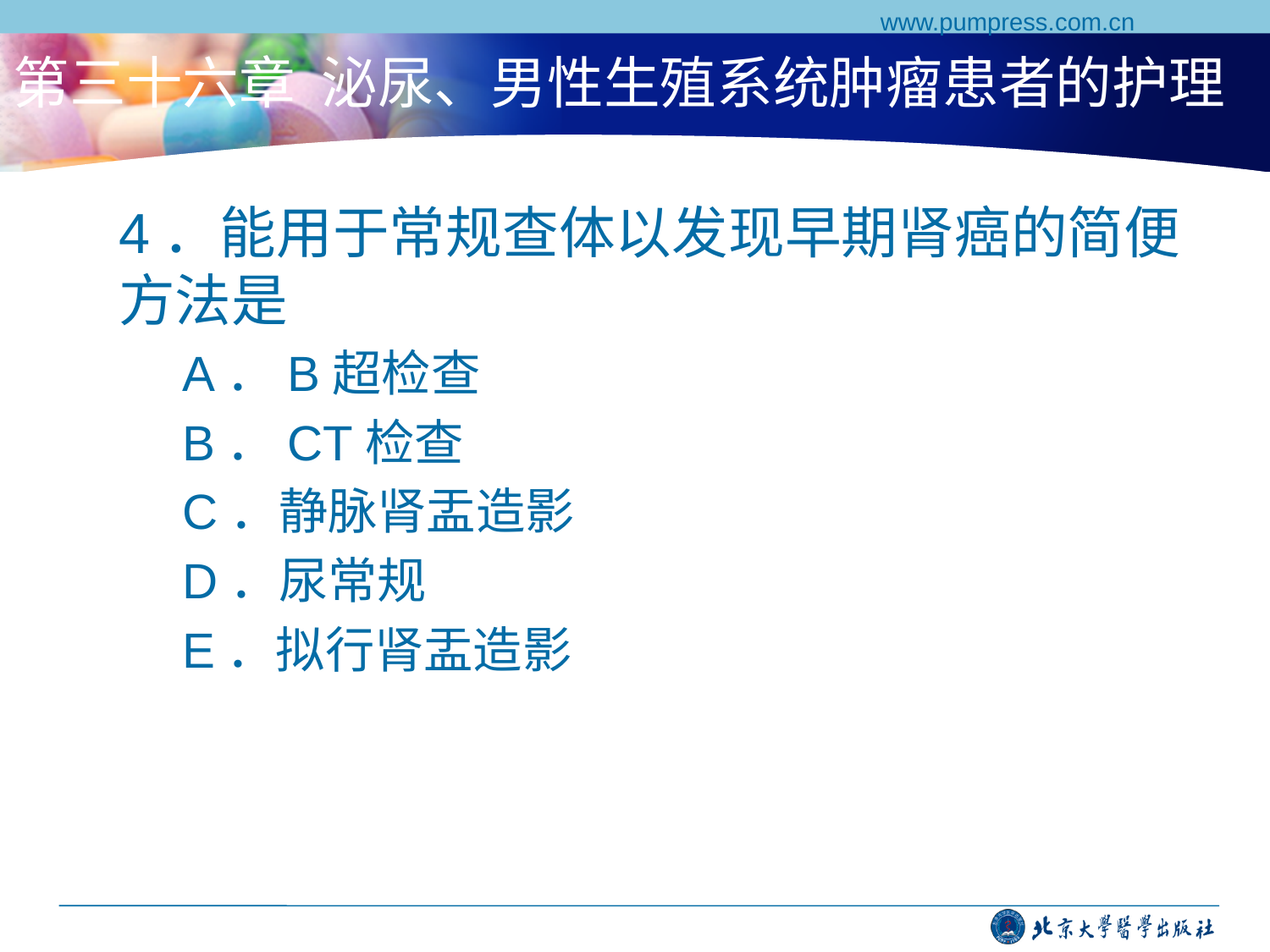

www.pumpress.com.cn
# 第三十六章  泌尿、男性生殖系统肿瘤患者的护理
4．能用于常规查体以发现早期肾癌的简便方法是
A．B超检查
B．CT检查
C．静脉肾盂造影
D．尿常规
E．拟行肾盂造影